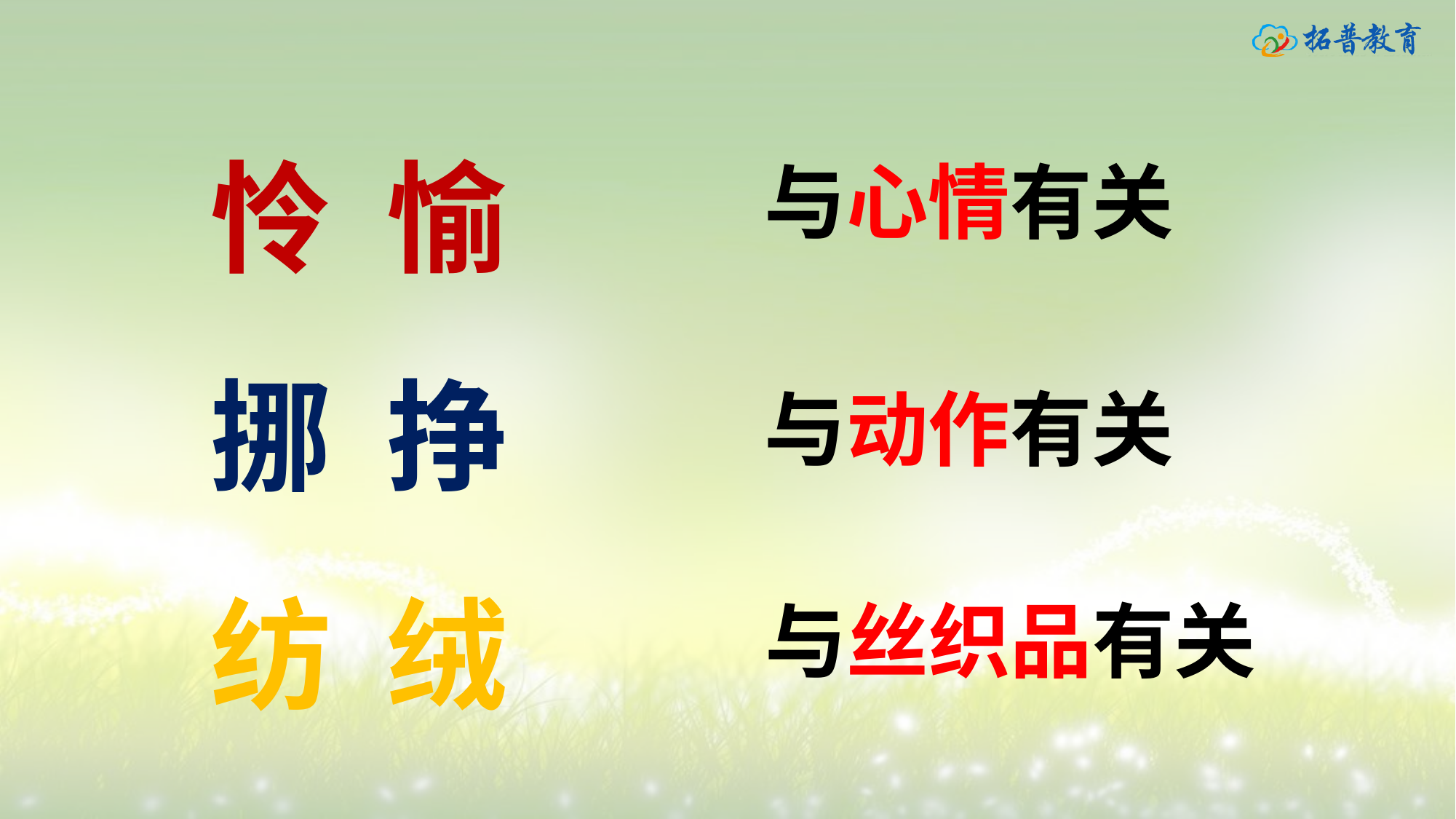

怜  愉
挪  挣
纺  绒
与心情有关
与动作有关
与丝织品有关